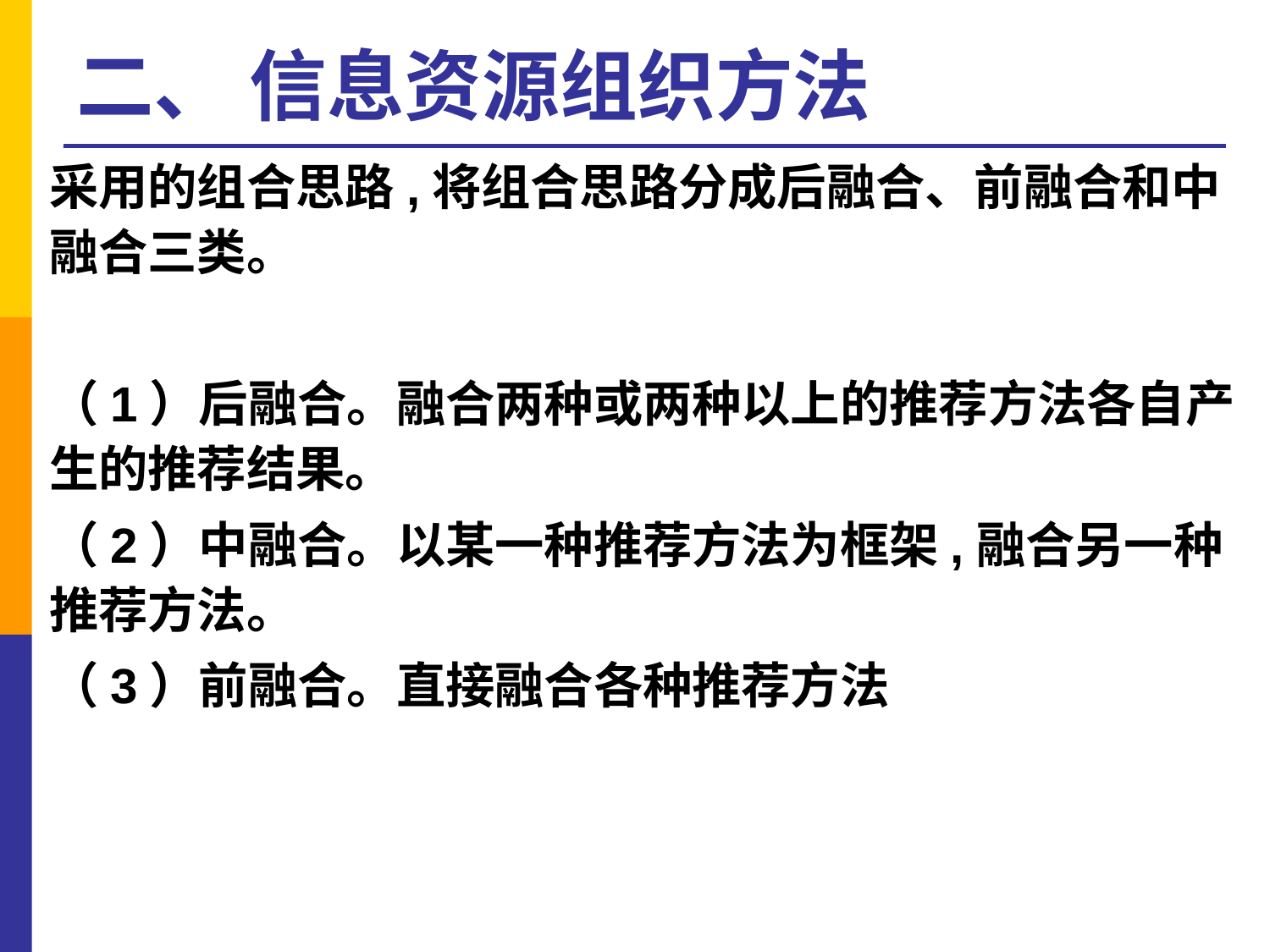

# 二、 信息资源组织方法
采用的组合思路,将组合思路分成后融合、前融合和中融合三类。

（1）后融合。融合两种或两种以上的推荐方法各自产生的推荐结果。
（2）中融合。以某一种推荐方法为框架,融合另一种推荐方法。
（3）前融合。直接融合各种推荐方法